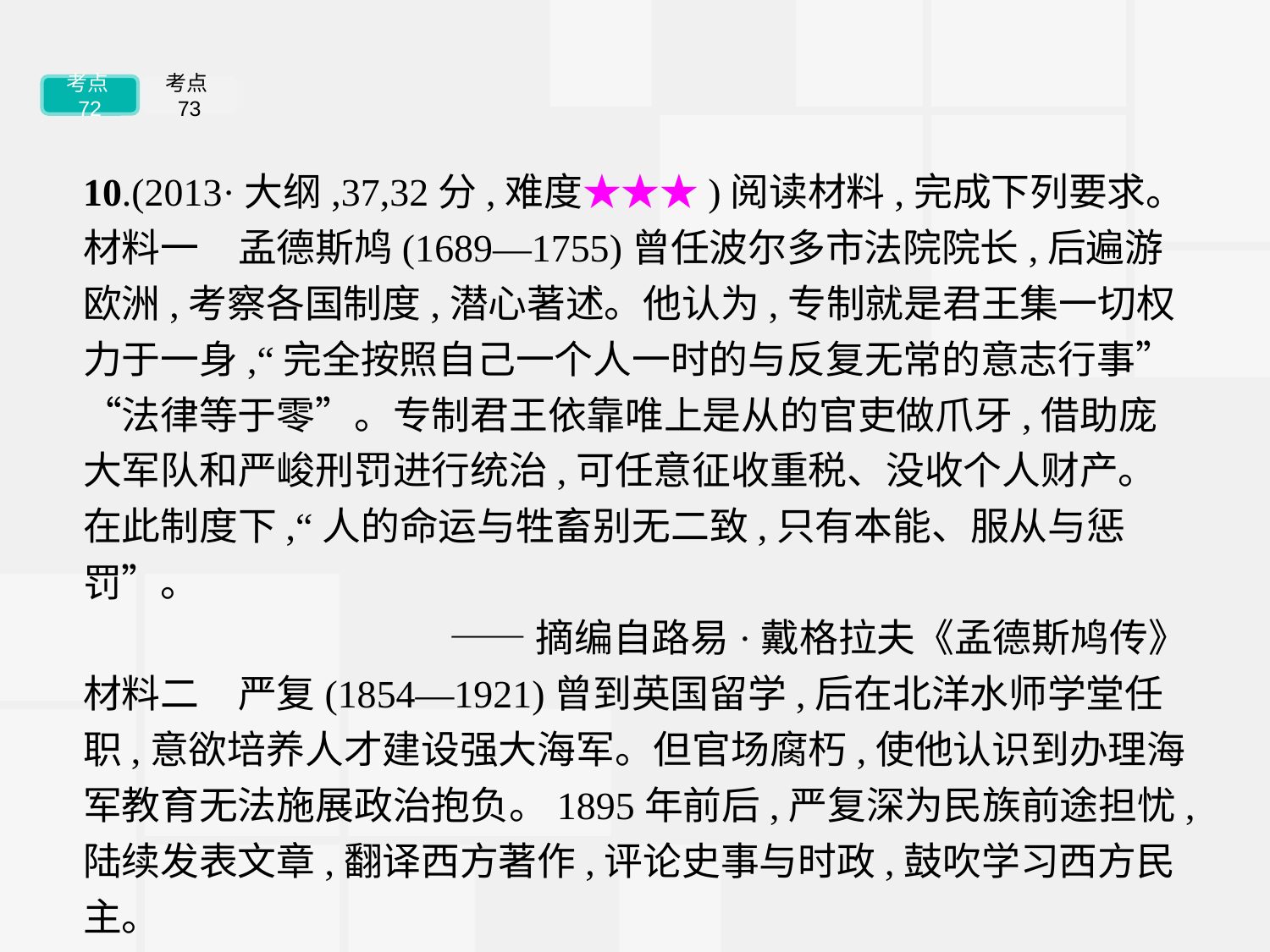

考点72
考点73
10.(2013·大纲,37,32分,难度★★★)阅读材料,完成下列要求。
材料一　孟德斯鸠(1689—1755)曾任波尔多市法院院长,后遍游欧洲,考察各国制度,潜心著述。他认为,专制就是君王集一切权力于一身,“完全按照自己一个人一时的与反复无常的意志行事”“法律等于零”。专制君王依靠唯上是从的官吏做爪牙,借助庞大军队和严峻刑罚进行统治,可任意征收重税、没收个人财产。在此制度下,“人的命运与牲畜别无二致,只有本能、服从与惩罚”。
——摘编自路易·戴格拉夫《孟德斯鸠传》
材料二　严复(1854—1921)曾到英国留学,后在北洋水师学堂任职,意欲培养人才建设强大海军。但官场腐朽,使他认识到办理海军教育无法施展政治抱负。1895年前后,严复深为民族前途担忧,陆续发表文章,翻译西方著作,评论史事与时政,鼓吹学习西方民主。